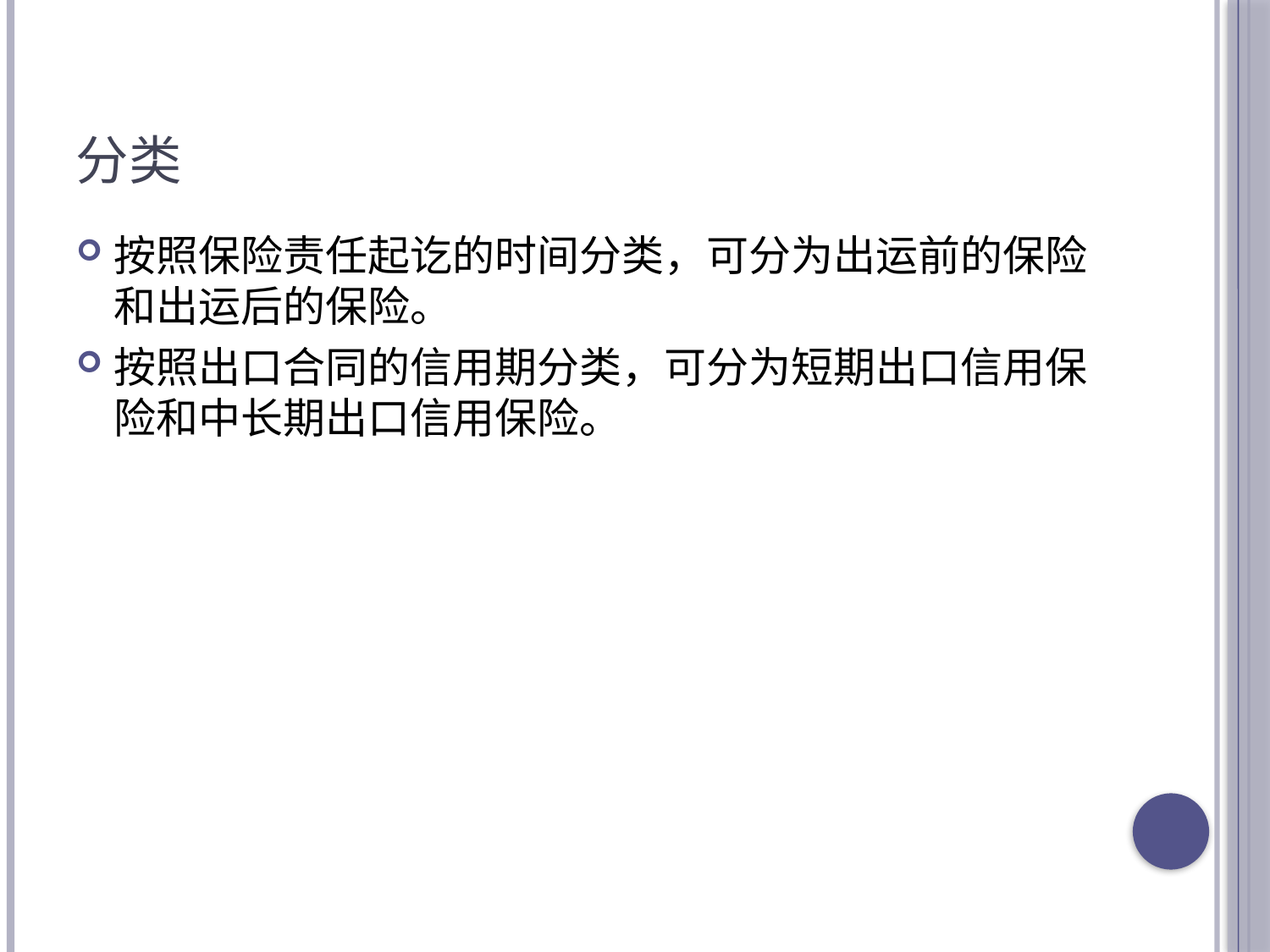

# 分类
按照保险责任起讫的时间分类，可分为出运前的保险和出运后的保险。
按照出口合同的信用期分类，可分为短期出口信用保险和中长期出口信用保险。